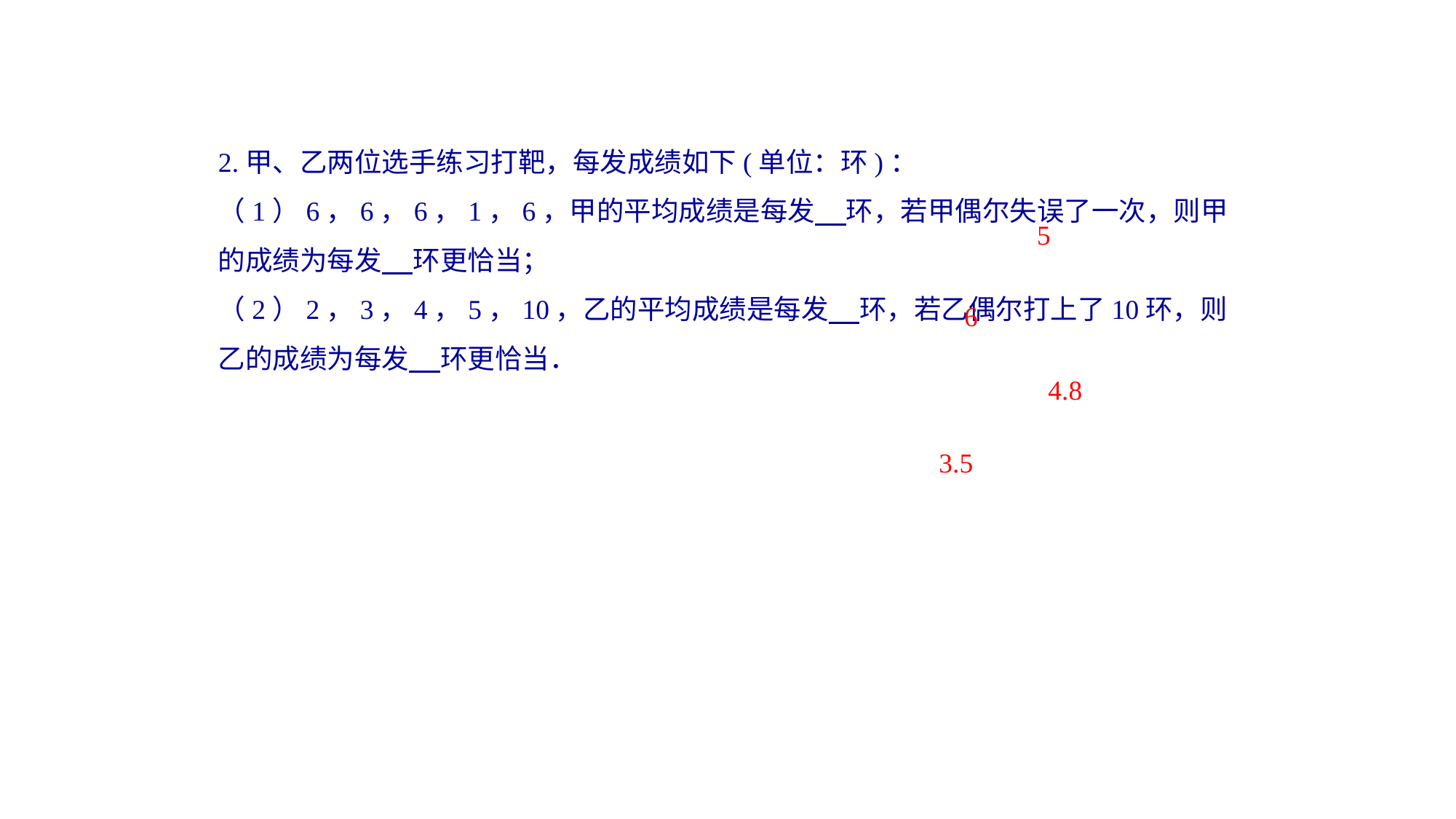

2.甲、乙两位选手练习打靶，每发成绩如下(单位：环)：
（1）6，6，6，1，6，甲的平均成绩是每发     环，若甲偶尔失误了一次，则甲的成绩为每发     环更恰当；
（2）2，3，4，5，10，乙的平均成绩是每发     环，若乙偶尔打上了10环，则乙的成绩为每发     环更恰当．
5
6
4.8
3.5